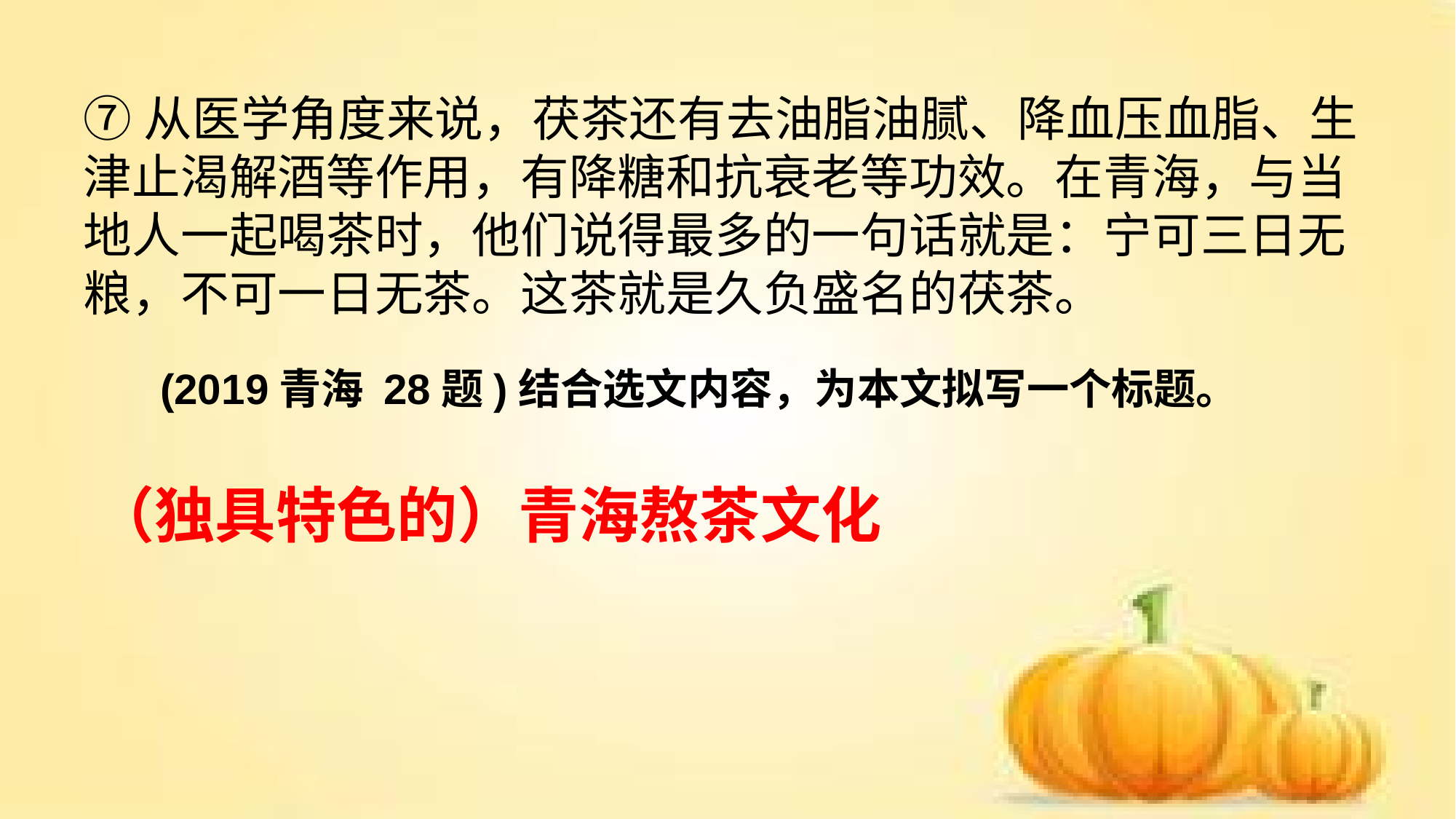

⑦从医学角度来说，茯茶还有去油脂油腻、降血压血脂、生津止渴解酒等作用，有降糖和抗衰老等功效。在青海，与当地人一起喝茶时，他们说得最多的一句话就是：宁可三日无粮，不可一日无茶。这茶就是久负盛名的茯茶。
(2019青海 28题)结合选文内容，为本文拟写一个标题。
（独具特色的）青海熬茶文化